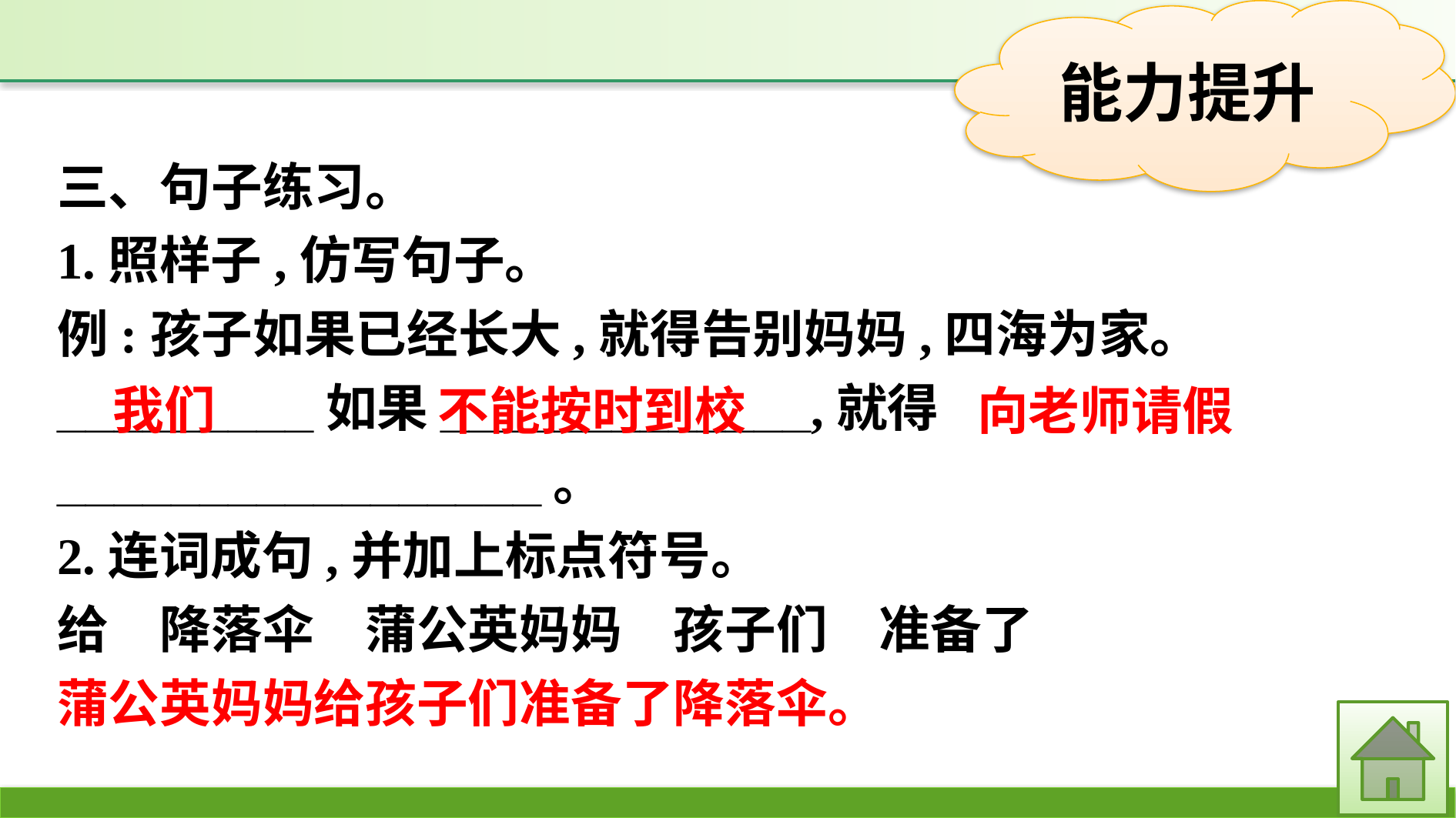

三、句子练习。
1.照样子,仿写句子。
例:孩子如果已经长大,就得告别妈妈,四海为家。
_________如果_____________,就得_________________。
2.连词成句,并加上标点符号。
给　降落伞　蒲公英妈妈　孩子们　准备了
蒲公英妈妈给孩子们准备了降落伞。
我们
不能按时到校
向老师请假